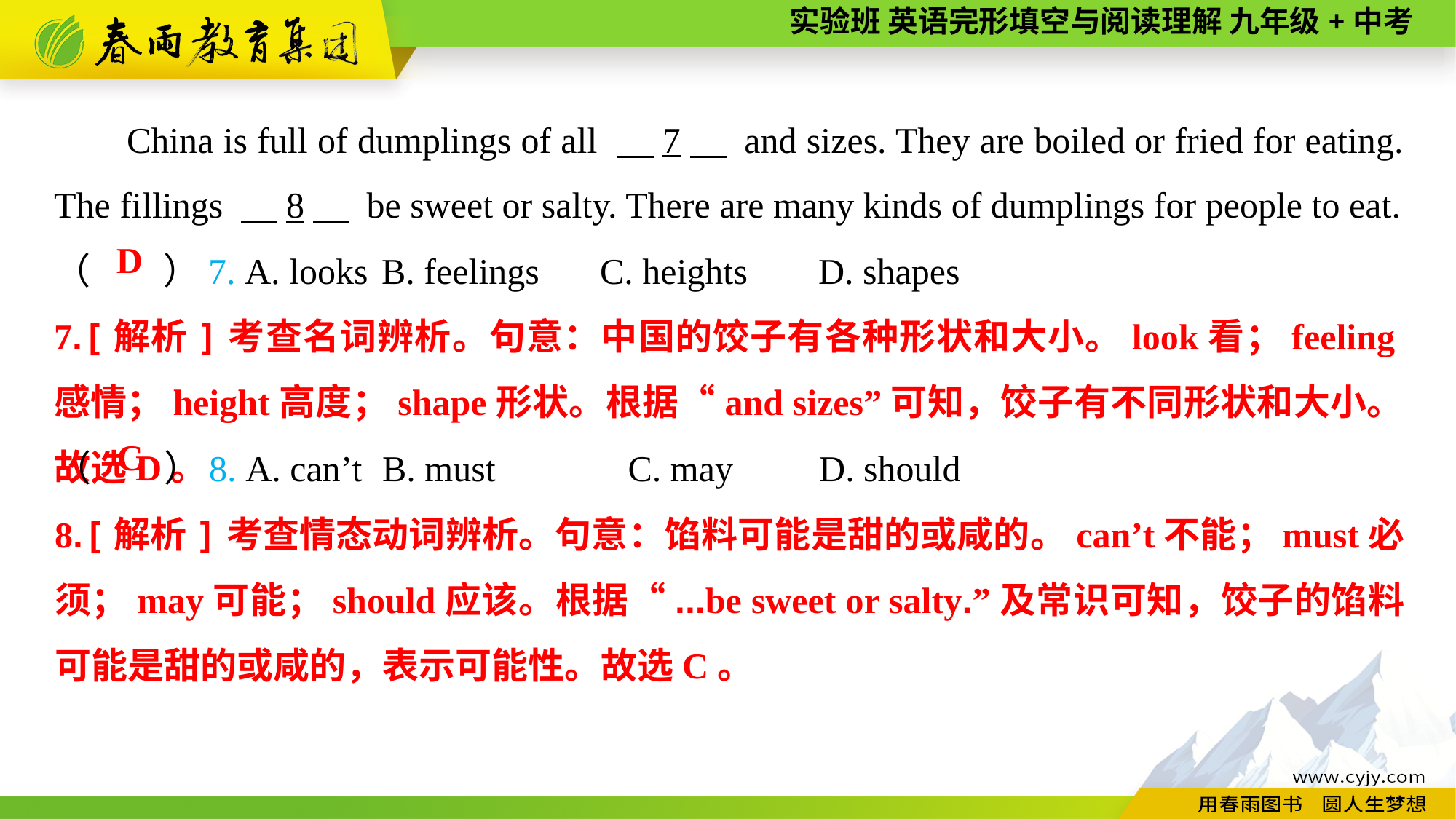

China is full of dumplings of all 　7　 and sizes. They are boiled or fried for eating. The fillings 　8　 be sweet or salty. There are many kinds of dumplings for people to eat.
（　　）7. A. looks	B. feelings	C. heights	D. shapes
D
7.[解析]考查名词辨析。句意：中国的饺子有各种形状和大小。look看；feeling感情；height高度；shape形状。根据“and sizes”可知，饺子有不同形状和大小。故选D。
（　　）8. A. can’t	B. must	   C. may	D. should
C
8.[解析]考查情态动词辨析。句意：馅料可能是甜的或咸的。can’t不能；must必须；may可能；should应该。根据“...be sweet or salty.”及常识可知，饺子的馅料可能是甜的或咸的，表示可能性。故选C。